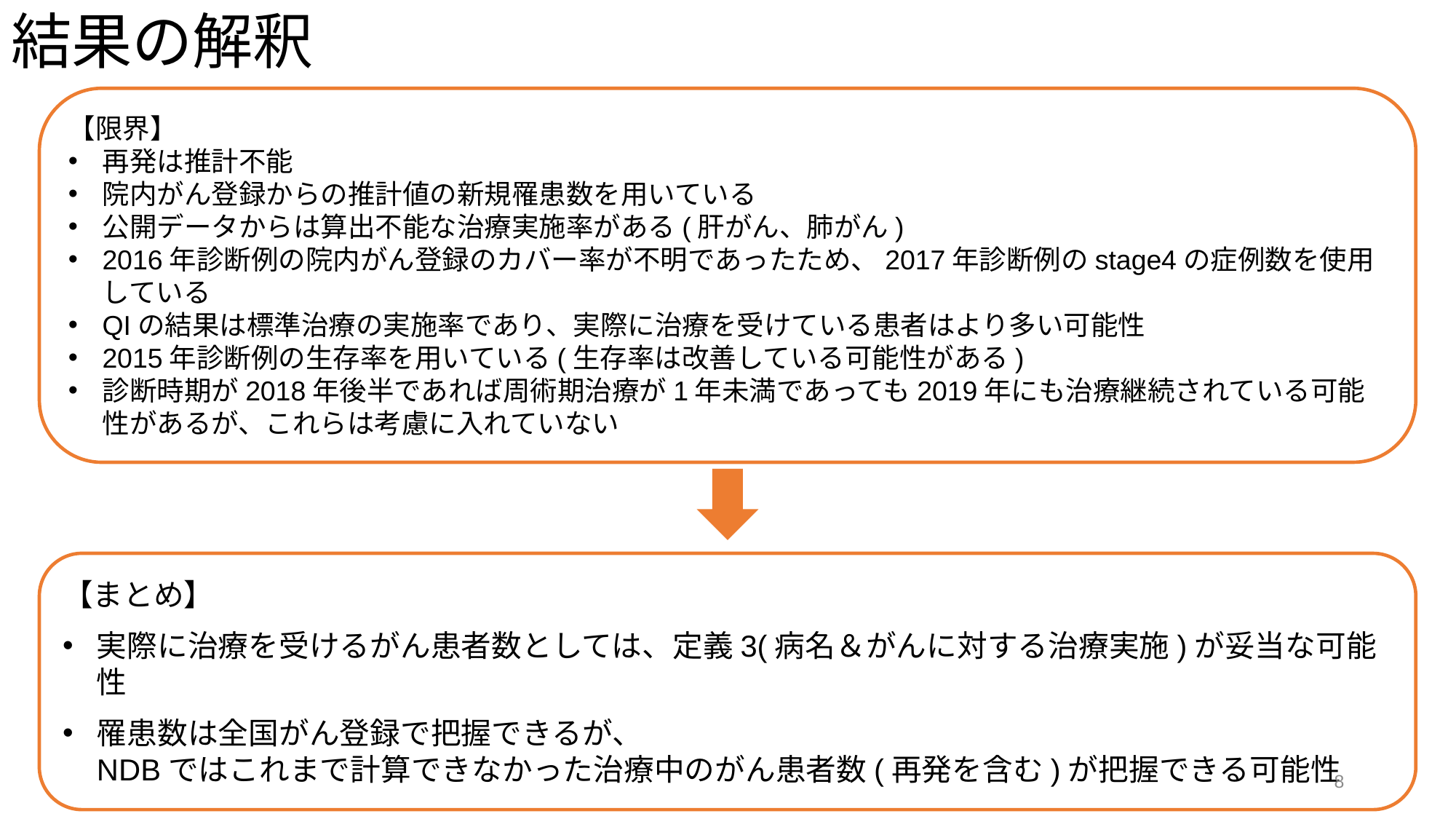

# 結果の解釈
【限界】
再発は推計不能
院内がん登録からの推計値の新規罹患数を用いている
公開データからは算出不能な治療実施率がある(肝がん、肺がん)
2016年診断例の院内がん登録のカバー率が不明であったため、2017年診断例のstage4の症例数を使用している
QIの結果は標準治療の実施率であり、実際に治療を受けている患者はより多い可能性
2015年診断例の生存率を用いている(生存率は改善している可能性がある)
診断時期が2018年後半であれば周術期治療が1年未満であっても2019年にも治療継続されている可能性があるが、これらは考慮に入れていない

【まとめ】

実際に治療を受けるがん患者数としては、定義3(病名＆がんに対する治療実施)が妥当な可能性

罹患数は全国がん登録で把握できるが、
NDBではこれまで計算できなかった治療中のがん患者数(再発を含む)が把握できる可能性
8